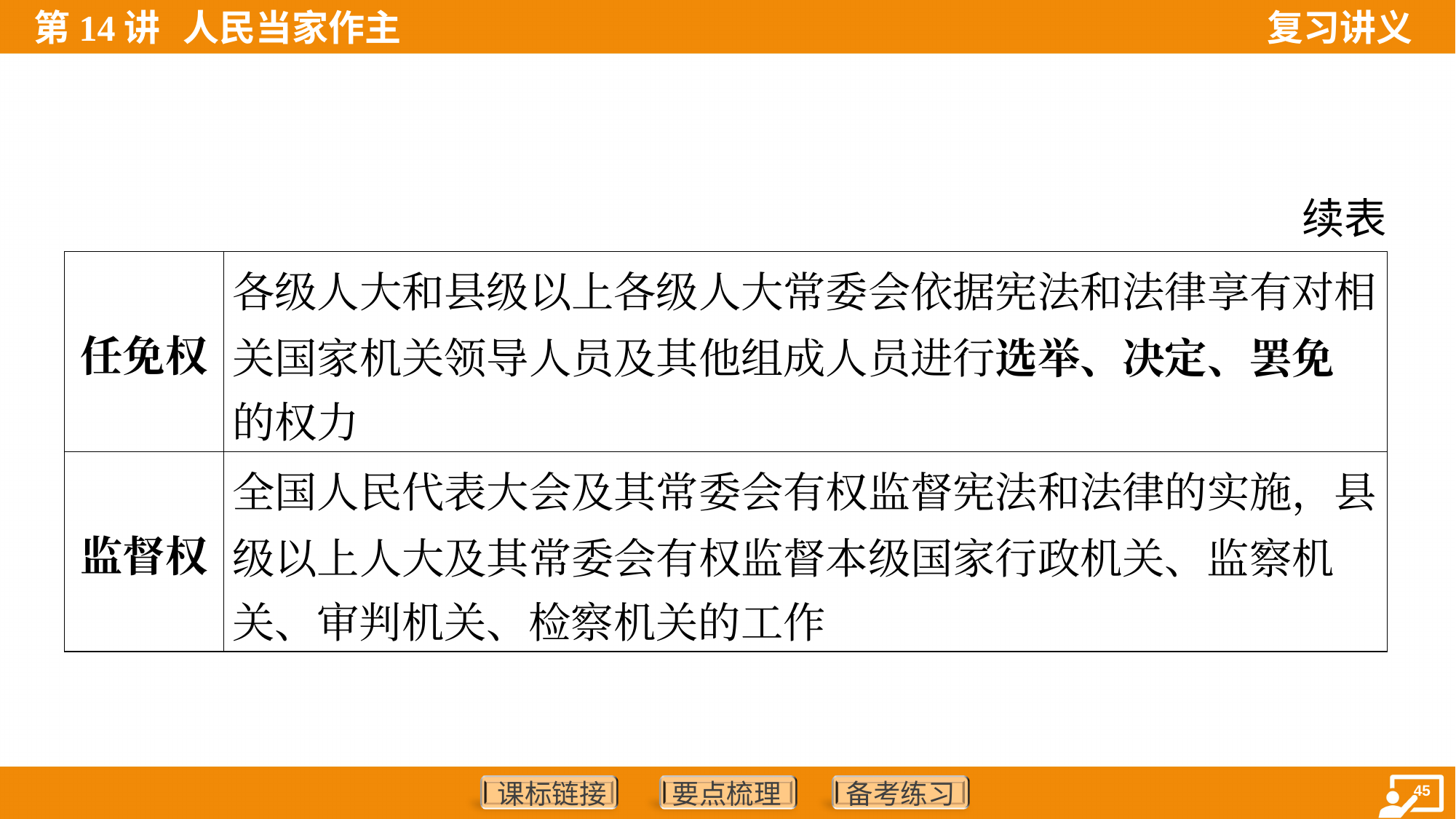

续表
| 任免权 | 各级人大和县级以上各级人大常委会依据宪法和法律享有对相 关国家机关领导人员及其他组成人员进行选举、决定、罢免 的权力 |
| --- | --- |
| 监督权 | 全国人民代表大会及其常委会有权监督宪法和法律的实施，县 级以上人大及其常委会有权监督本级国家行政机关、监察机 关、审判机关、检察机关的工作 |